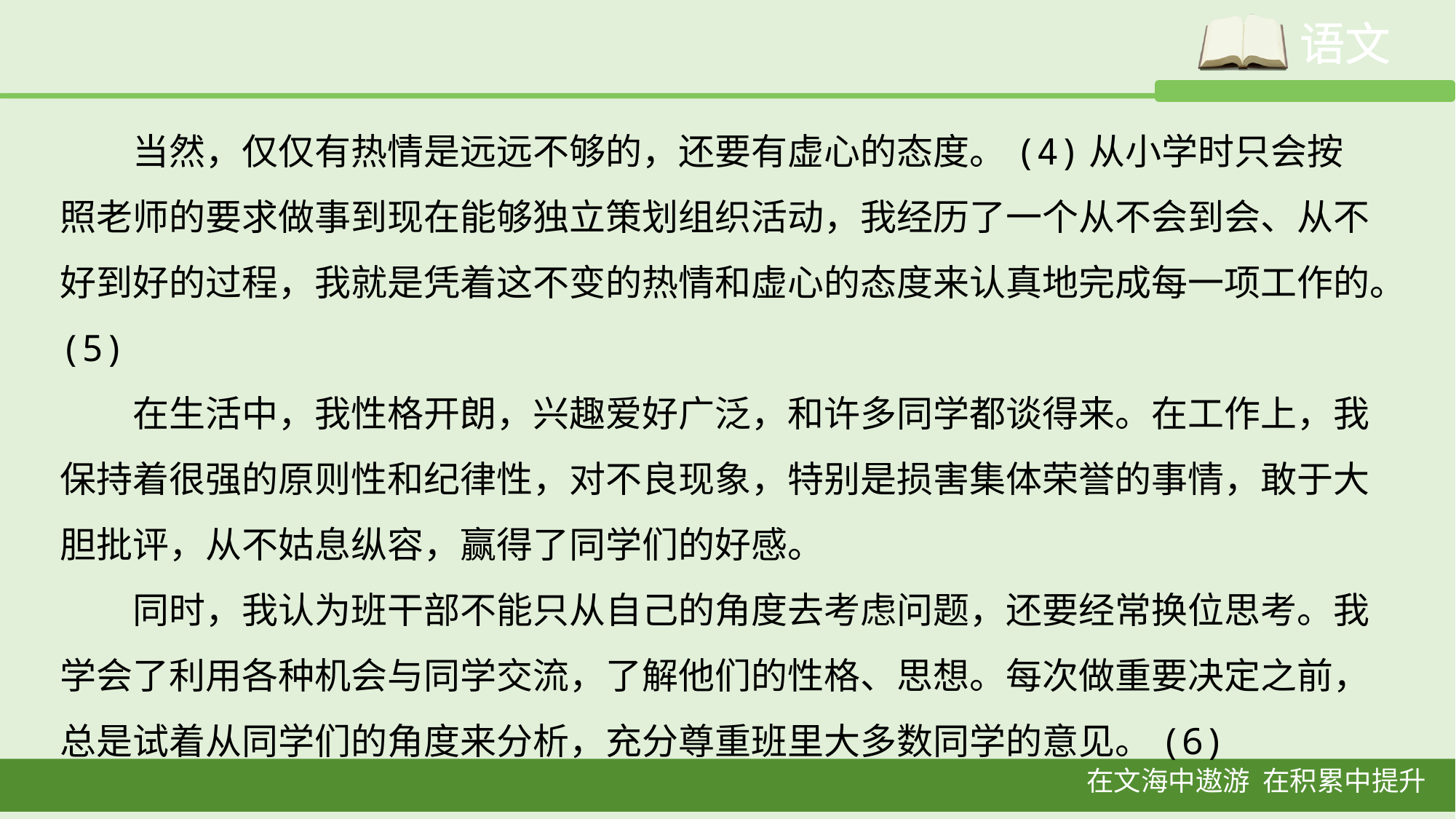

当然，仅仅有热情是远远不够的，还要有虚心的态度。(4)从小学时只会按照老师的要求做事到现在能够独立策划组织活动，我经历了一个从不会到会、从不好到好的过程，我就是凭着这不变的热情和虚心的态度来认真地完成每一项工作的。(5)
在生活中，我性格开朗，兴趣爱好广泛，和许多同学都谈得来。在工作上，我保持着很强的原则性和纪律性，对不良现象，特别是损害集体荣誉的事情，敢于大胆批评，从不姑息纵容，赢得了同学们的好感。
同时，我认为班干部不能只从自己的角度去考虑问题，还要经常换位思考。我学会了利用各种机会与同学交流，了解他们的性格、思想。每次做重要决定之前，总是试着从同学们的角度来分析，充分尊重班里大多数同学的意见。(6)